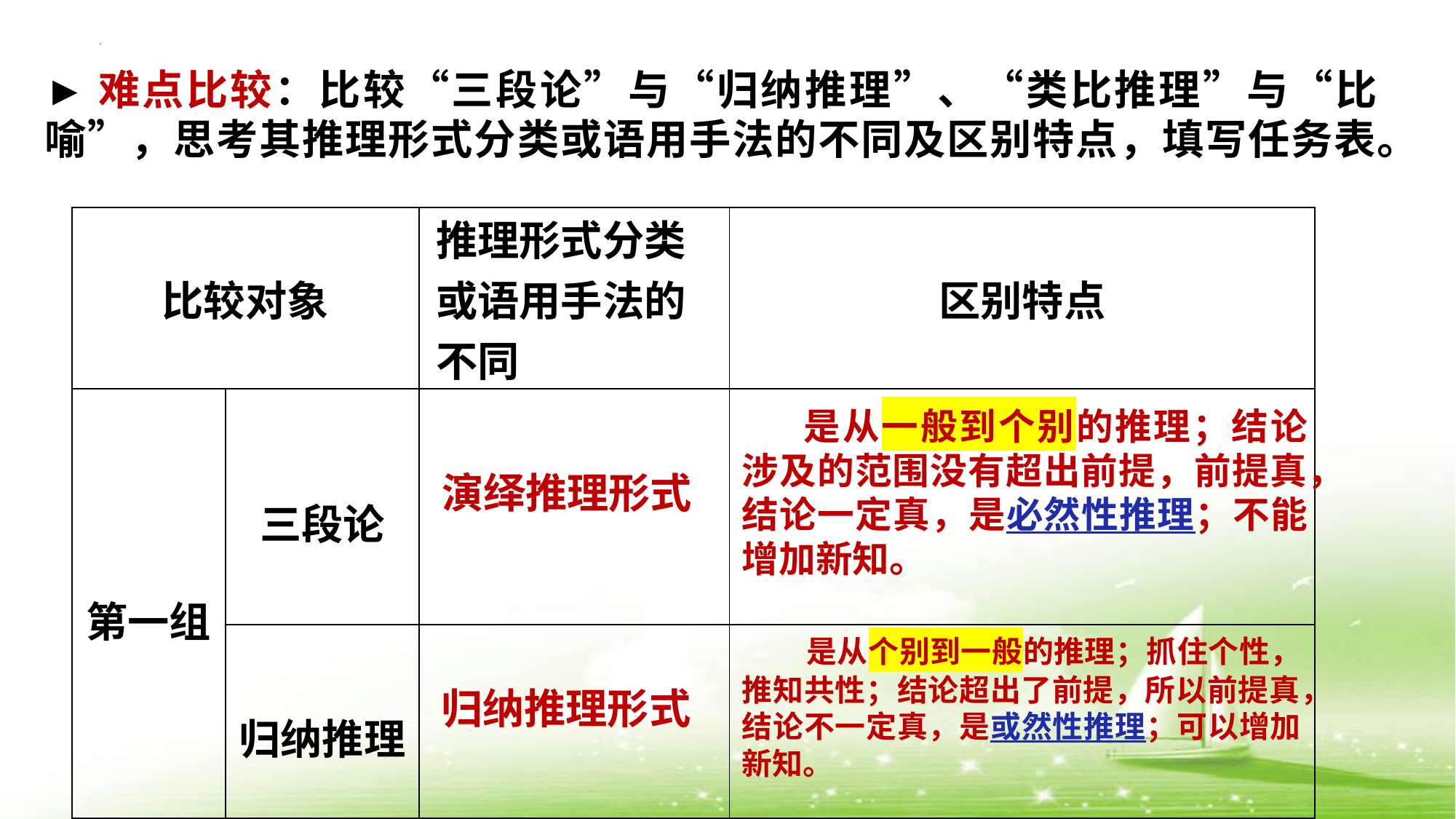

►难点比较：比较“三段论”与“归纳推理”、“类比推理”与“比喻”，思考其推理形式分类或语用手法的不同及区别特点，填写任务表。
| 比较对象 |  | 推理形式分类或语用手法的不同 | 区别特点 |
| --- | --- | --- | --- |
| 第一组 | 三段论 |  |  |
|  | 归纳推理 |  |  |
     是从一般到个别的推理；结论涉及的范围没有超出前提，前提真，结论一定真，是必然性推理；不能增加新知。
演绎推理形式
      是从个别到一般的推理；抓住个性，推知共性；结论超出了前提，所以前提真，结论不一定真，是或然性推理；可以增加新知。
归纳推理形式